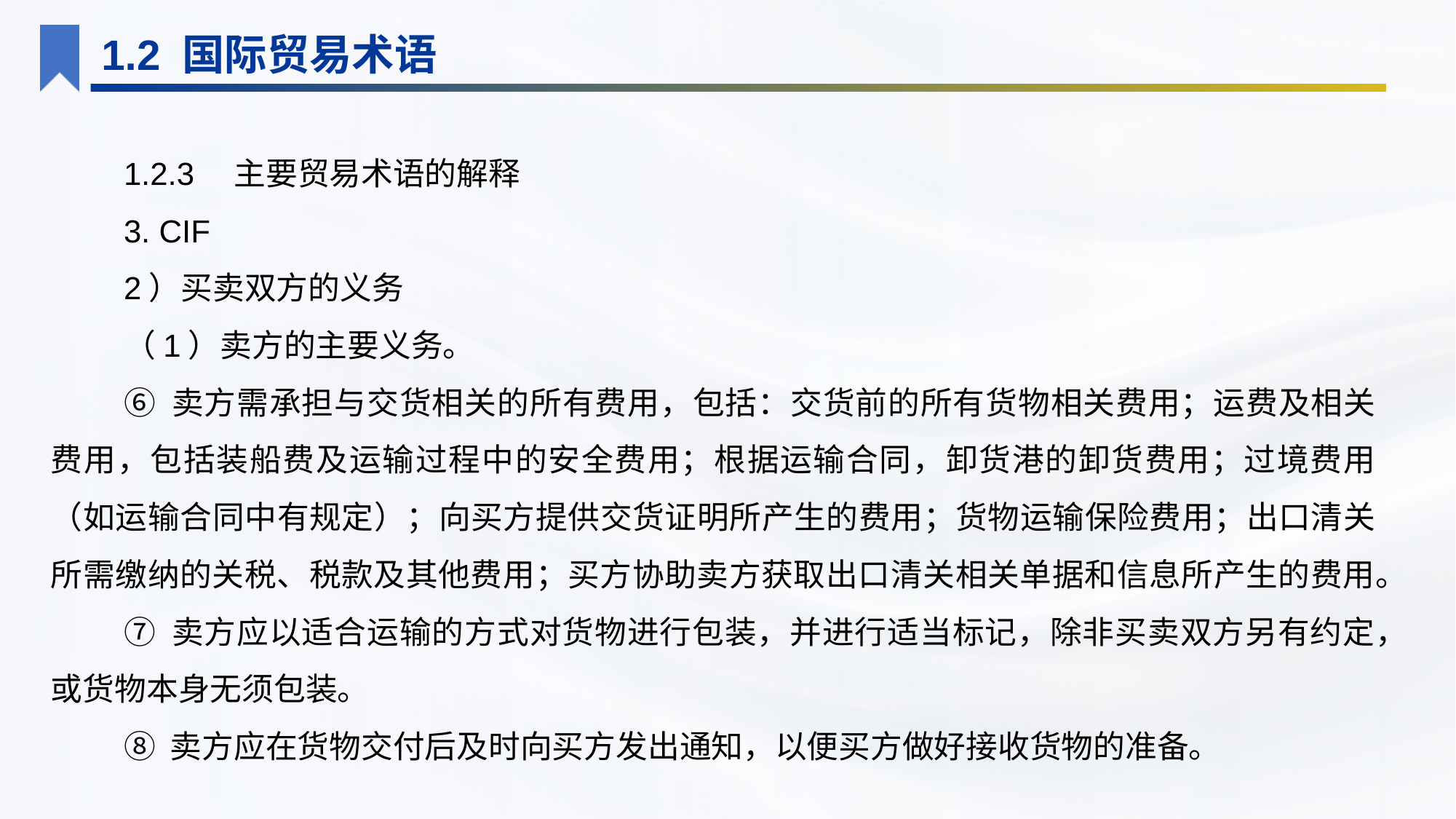

1.2 国际贸易术语
1.2.3　主要贸易术语的解释
3. CIF
2）买卖双方的义务
（1）卖方的主要义务。
⑥ 卖方需承担与交货相关的所有费用，包括：交货前的所有货物相关费用；运费及相关费用，包括装船费及运输过程中的安全费用；根据运输合同，卸货港的卸货费用；过境费用（如运输合同中有规定）；向买方提供交货证明所产生的费用；货物运输保险费用；出口清关所需缴纳的关税、税款及其他费用；买方协助卖方获取出口清关相关单据和信息所产生的费用。
⑦ 卖方应以适合运输的方式对货物进行包装，并进行适当标记，除非买卖双方另有约定，或货物本身无须包装。
⑧ 卖方应在货物交付后及时向买方发出通知，以便买方做好接收货物的准备。